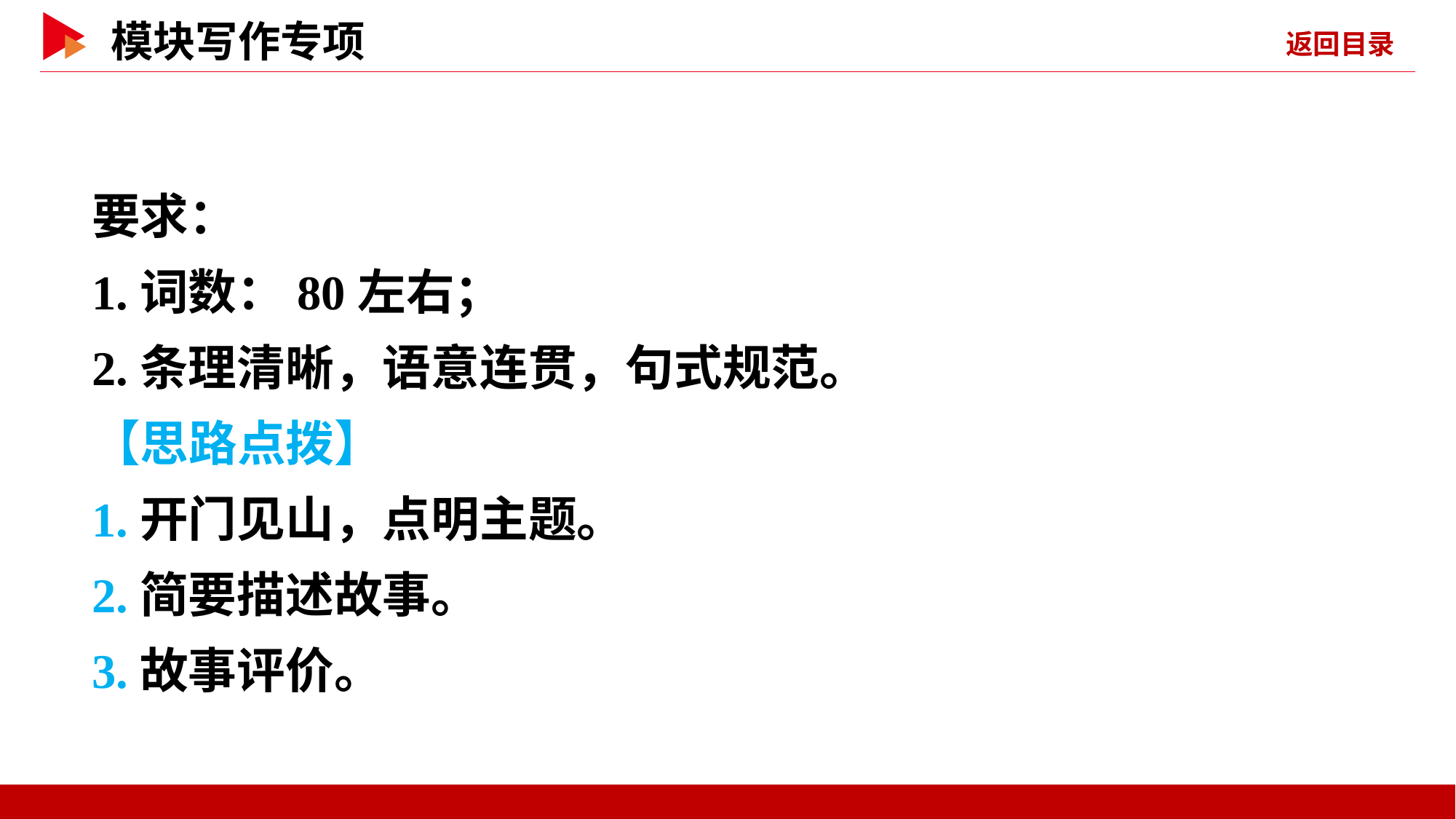

要求：
1.词数：80左右；
2.条理清晰，语意连贯，句式规范。
【思路点拨】
1.开门见山，点明主题。
2.简要描述故事。
3.故事评价。